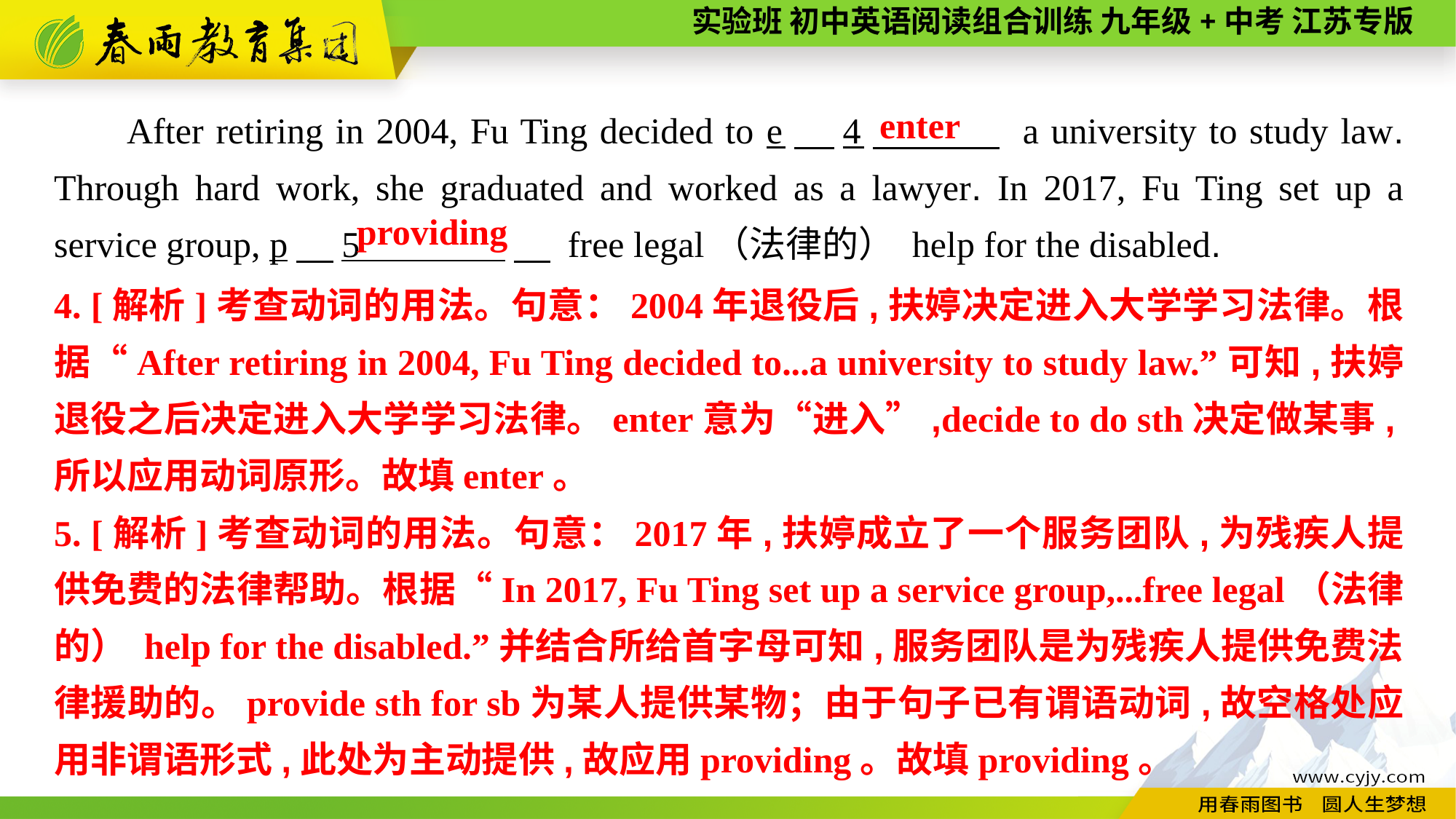

After retiring in 2004, Fu Ting decided to e　4　         a university to study law. Through hard work, she graduated and worked as a lawyer. In 2017, Fu Ting set up a service group, p　5                　 free legal（法律的） help for the disabled.
enter
providing
4. [解析]考查动词的用法。句意：2004年退役后,扶婷决定进入大学学习法律。根据“After retiring in 2004, Fu Ting decided to...a university to study law.”可知,扶婷退役之后决定进入大学学习法律。enter意为“进入”,decide to do sth决定做某事,所以应用动词原形。故填enter。
5. [解析]考查动词的用法。句意：2017年,扶婷成立了一个服务团队,为残疾人提供免费的法律帮助。根据“In 2017, Fu Ting set up a service group,...free legal（法律的） help for the disabled.”并结合所给首字母可知,服务团队是为残疾人提供免费法律援助的。provide sth for sb为某人提供某物；由于句子已有谓语动词,故空格处应用非谓语形式,此处为主动提供,故应用providing。故填providing。